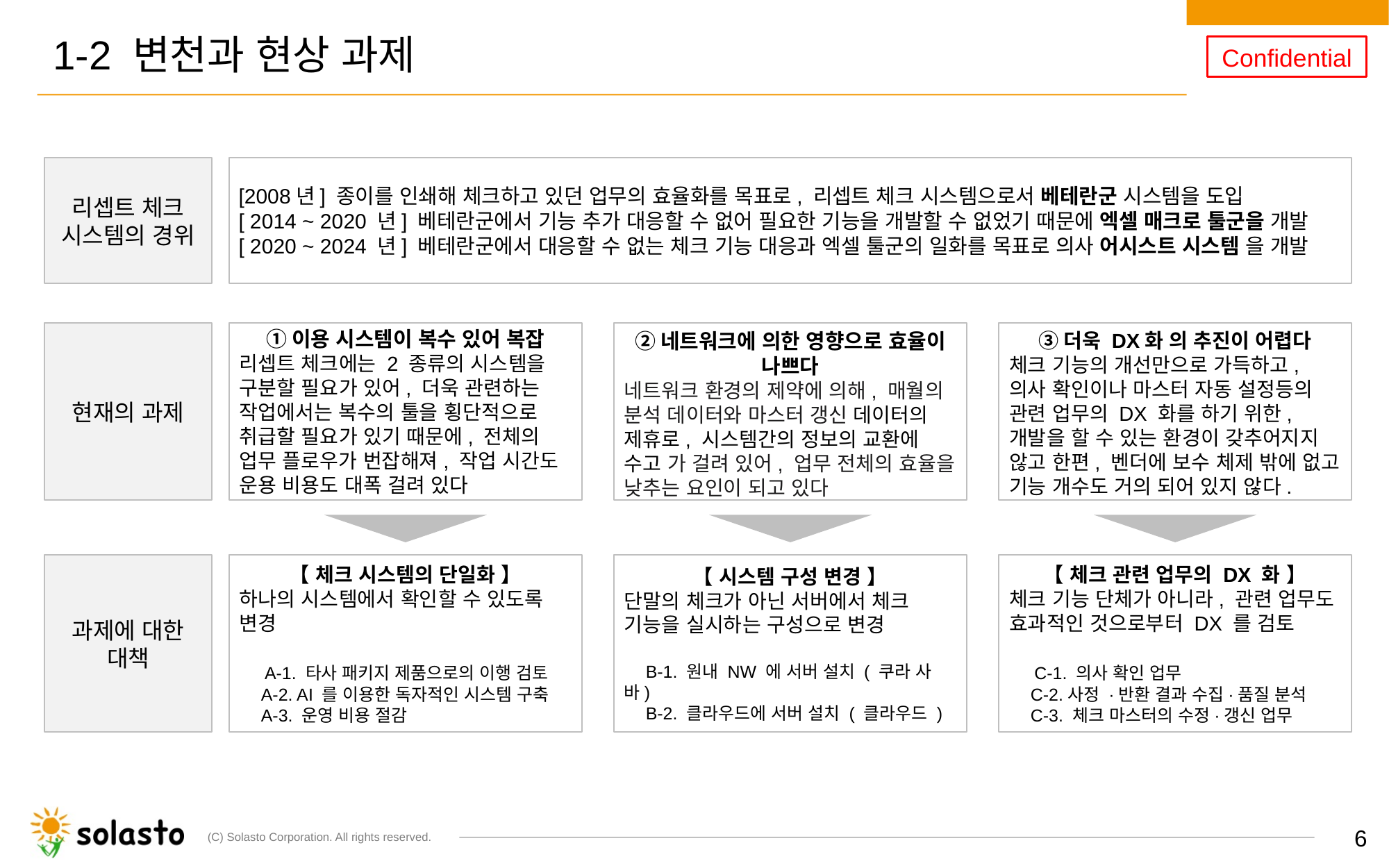

# 1-2 변천과 현상 과제
리셉트 체크
시스템의 경위
[2008년] 종이를 인쇄해 체크하고 있던 업무의 효율화를 목표로, 리셉트 체크 시스템으로서 베테란군 시스템을 도입
[ 2014 ~ 2020 년] 베테란군에서 기능 추가 대응할 수 없어 필요한 기능을 개발할 수 없었기 때문에 엑셀 매크로 툴군을 개발
[ 2020 ~ 2024 년] 베테란군에서 대응할 수 없는 체크 기능 대응과 엑셀 툴군의 일화를 목표로 의사 어시스트 시스템 을 개발
현재의 과제
①이용 시스템이 복수 있어 복잡
리셉트 체크에는 2 종류의 시스템을 구분할 필요가 있어, 더욱 관련하는 작업에서는 복수의 툴을 횡단적으로 취급할 필요가 있기 때문에, 전체의 업무 플로우가 번잡해져, 작업 시간도 운용 비용도 대폭 걸려 있다
②네트워크에 의한 영향으로 효율이 나쁘다
네트워크 환경의 제약에 의해, 매월의 분석 데이터와 마스터 갱신 데이터의 제휴로, 시스템간의 정보의 교환에 수고 가 걸려 있어, 업무 전체의 효율을 낮추는 요인이 되고 있다
③더욱 DX화 의 추진이 어렵다
체크 기능의 개선만으로 가득하고, 의사 확인이나 마스터 자동 설정등의 관련 업무의 DX 화를 하기 위한, 개발을 할 수 있는 환경이 갖추어지지 않고 한편, 벤더에 보수 체제 밖에 없고 기능 개수도 거의 되어 있지 않다.

【 체크 시스템의 단일화 】
하나의 시스템에서 확인할 수 있도록 변경

　A-1. 타사 패키지 제품으로의 이행 검토
　A-2. AI 를 이용한 독자적인 시스템 구축
　A-3. 운영 비용 절감
【 시스템 구성 변경 】
단말의 체크가 아닌 서버에서 체크 기능을 실시하는 구성으로 변경

　B-1. 원내 NW 에 서버 설치 ( 쿠라 사바)
　B-2. 클라우드에 서버 설치 ( 클라우드 )
【 체크 관련 업무의 DX 화 】
체크 기능 단체가 아니라, 관련 업무도 효과적인 것으로부터 DX 를 검토

　C-1. 의사 확인 업무
　C-2.사정 ·반환 결과 수집·품질 분석
　C-3. 체크 마스터의 수정·갱신 업무
과제에 대한
대책